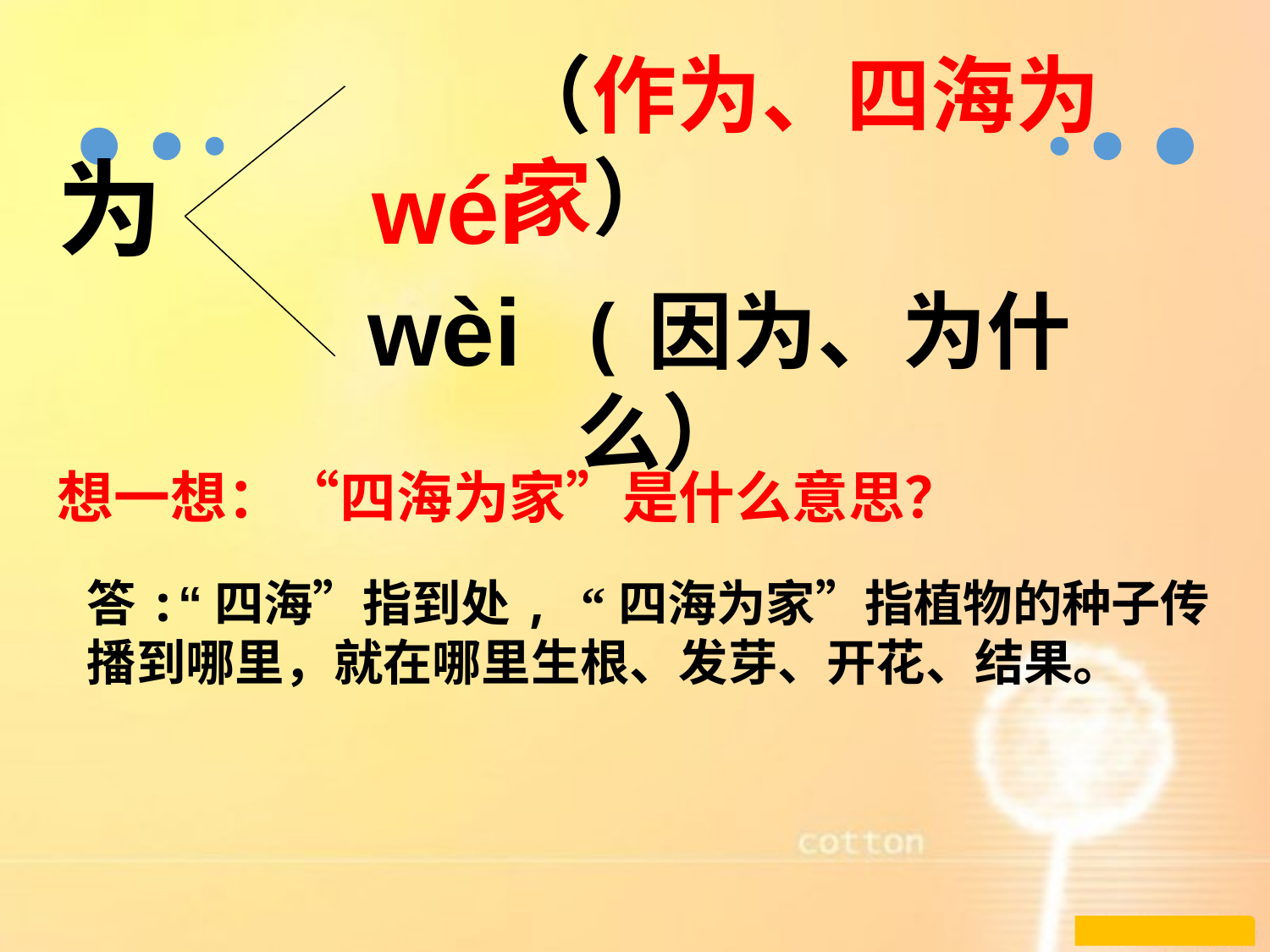

（作为、四海为家）

为
wéi

wèi
(因为、为什么）

想一想：“四海为家”是什么意思？
答:“四海”指到处, “四海为家”指植物的种子传播到哪里，就在哪里生根、发芽、开花、结果。